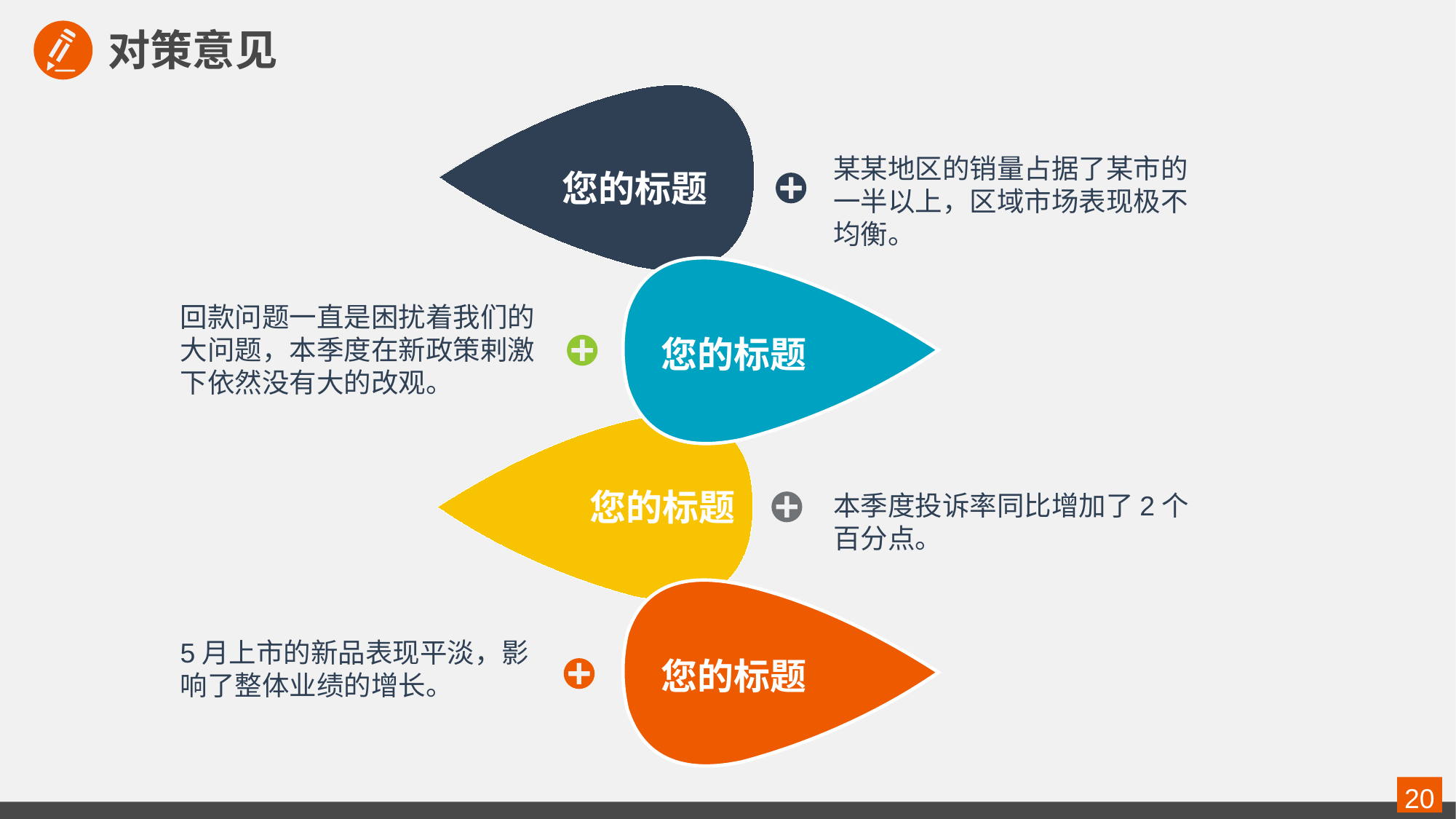

对策意见

某某地区的销量占据了某市的一半以上，区域市场表现极不均衡。
您的标题

回款问题一直是困扰着我们的大问题，本季度在新政策剌激下依然没有大的改观。
您的标题

您的标题
本季度投诉率同比增加了2个百分点。

5月上市的新品表现平淡，影响了整体业绩的增长。
您的标题